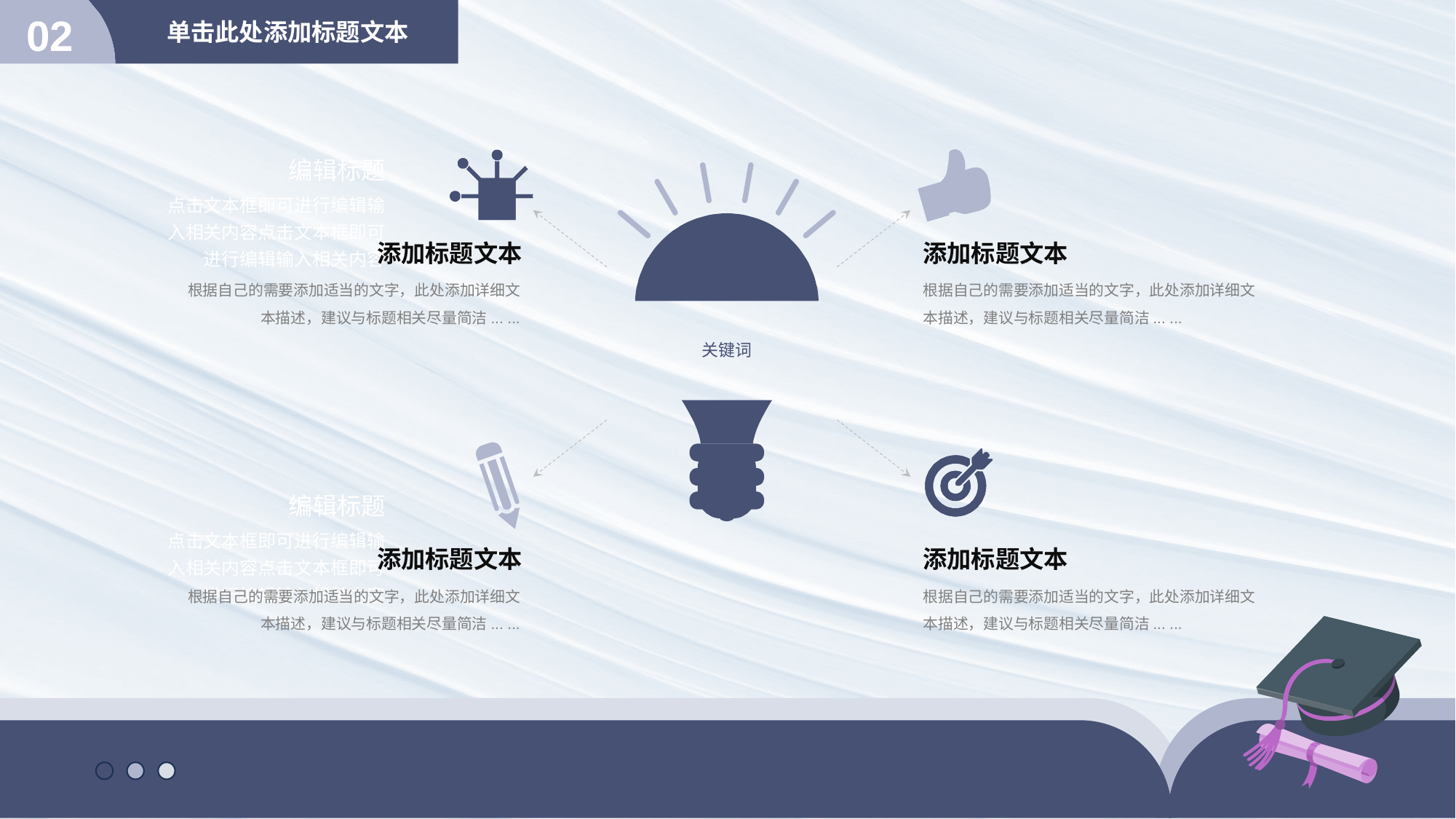

02
单击此处添加标题文本
编辑标题

关键词

点击文本框即可进行编辑输入相关内容点击文本框即可进行编辑输入相关内容
添加标题文本
根据自己的需要添加适当的文字，此处添加详细文本描述，建议与标题相关尽量简洁... ...
添加标题文本
根据自己的需要添加适当的文字，此处添加详细文本描述，建议与标题相关尽量简洁... ...

编辑标题
点击文本框即可进行编辑输入相关内容点击文本框即可进行编辑输入相关内容
添加标题文本
根据自己的需要添加适当的文字，此处添加详细文本描述，建议与标题相关尽量简洁... ...
添加标题文本
根据自己的需要添加适当的文字，此处添加详细文本描述，建议与标题相关尽量简洁... ...